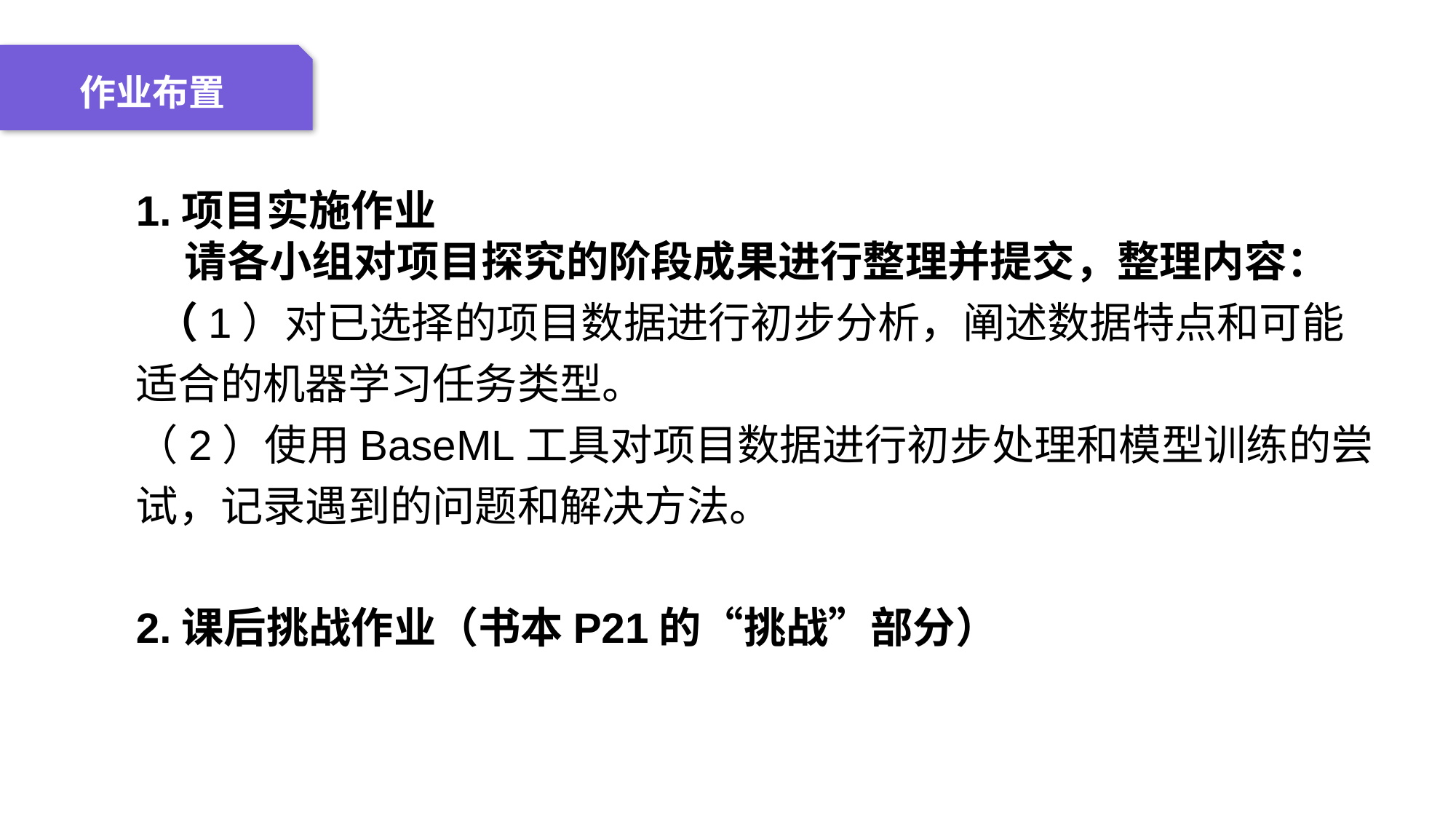

04 名词解释
01 准备过程
02 整体结构
03 重点说明
作业布置
1.项目实施作业    请各小组对项目探究的阶段成果进行整理并提交，整理内容： （1）对已选择的项目数据进行初步分析，阐述数据特点和可能适合的机器学习任务类型。
（2）使用BaseML工具对项目数据进行初步处理和模型训练的尝试，记录遇到的问题和解决方法。

2.课后挑战作业（书本P21的“挑战”部分）